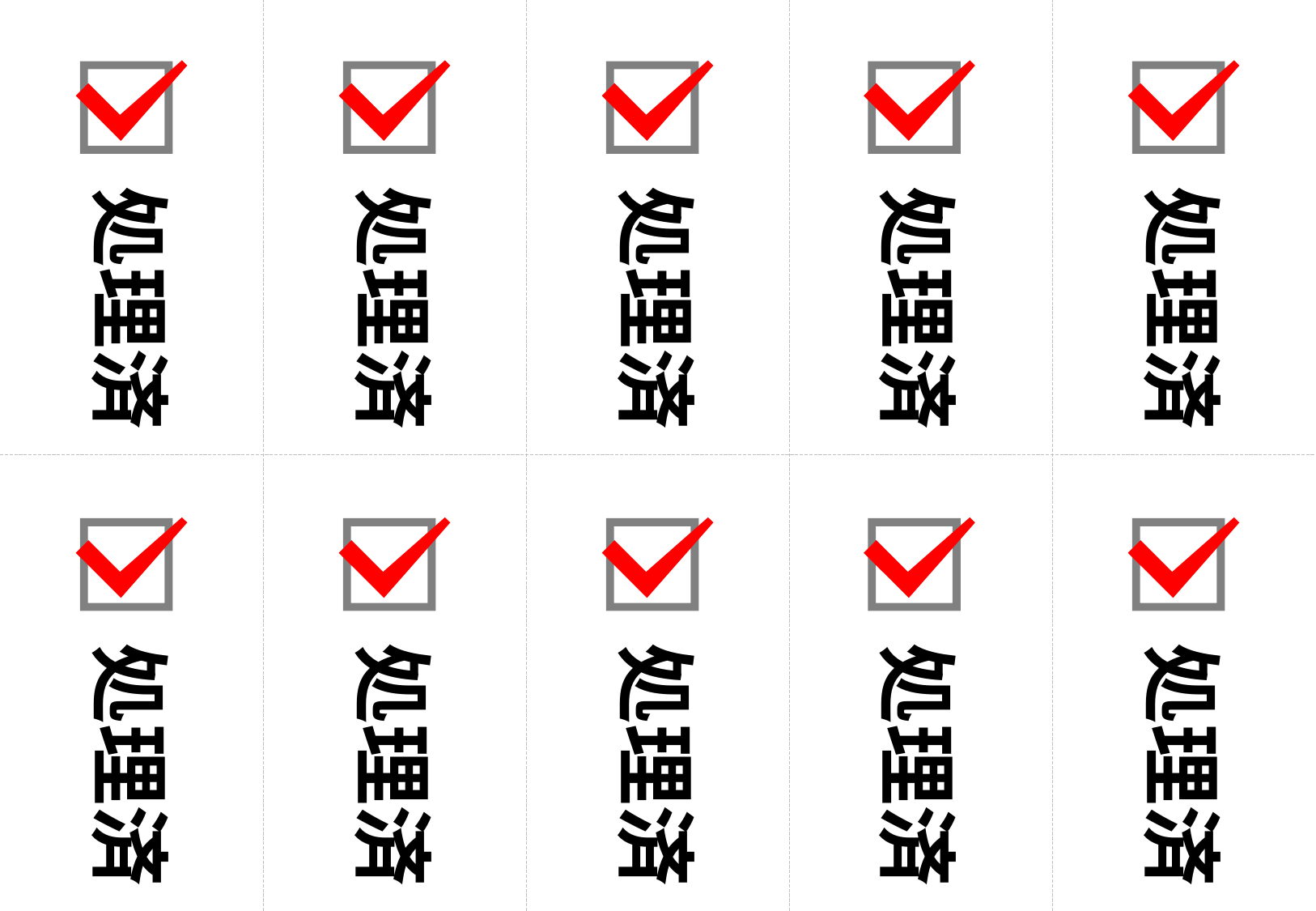

処理済
処理済
処理済
処理済
処理済

処理済
処理済
処理済
処理済
処理済